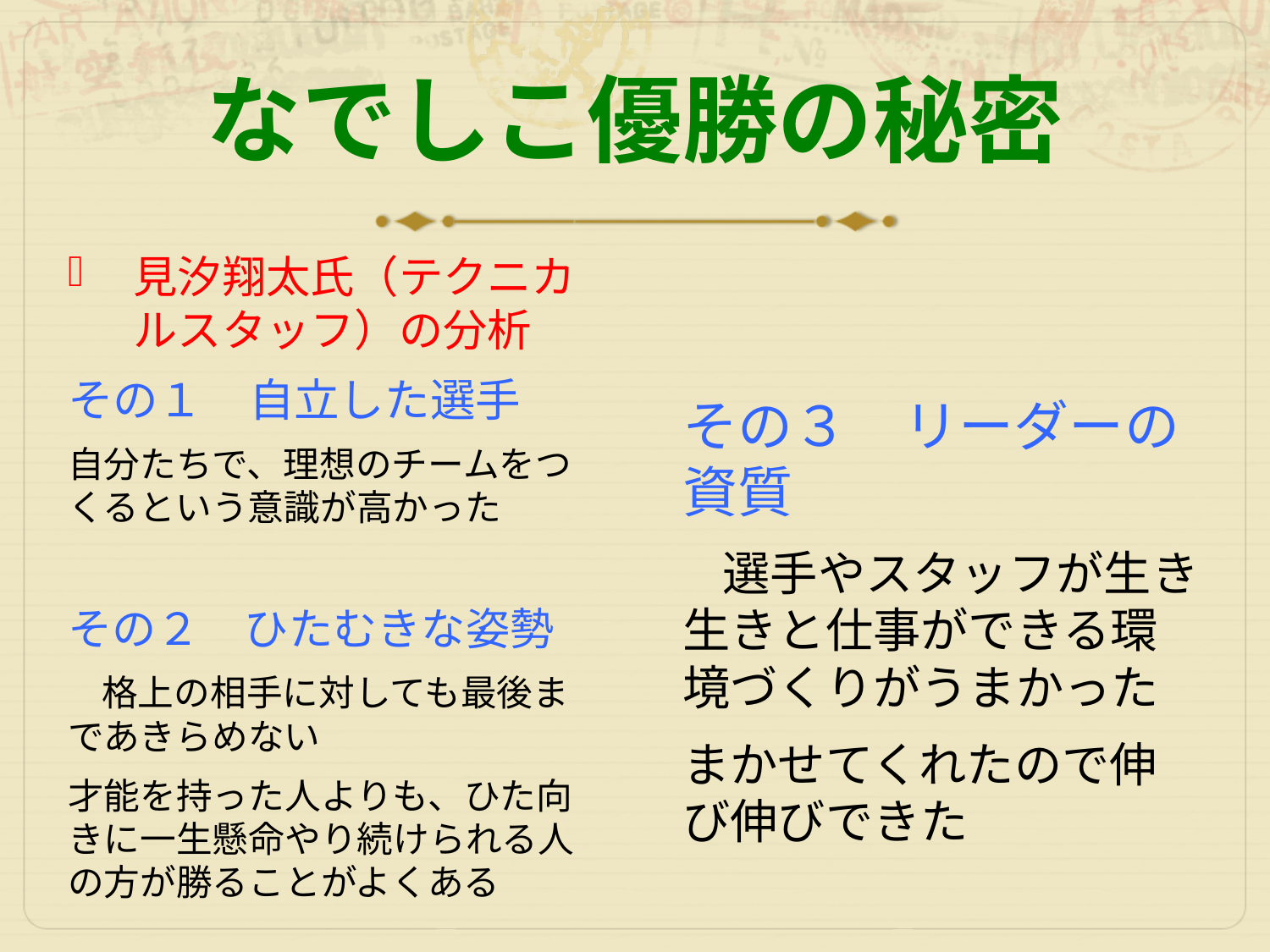

# なでしこ優勝の秘密
見汐翔太氏（テクニカルスタッフ）の分析
その１　自立した選手
自分たちで、理想のチームをつくるという意識が高かった

その２　ひたむきな姿勢
　格上の相手に対しても最後まであきらめない
才能を持った人よりも、ひた向きに一生懸命やり続けられる人の方が勝ることがよくある

その３　リーダーの資質
　選手やスタッフが生き生きと仕事ができる環境づくりがうまかった
まかせてくれたので伸び伸びできた
10